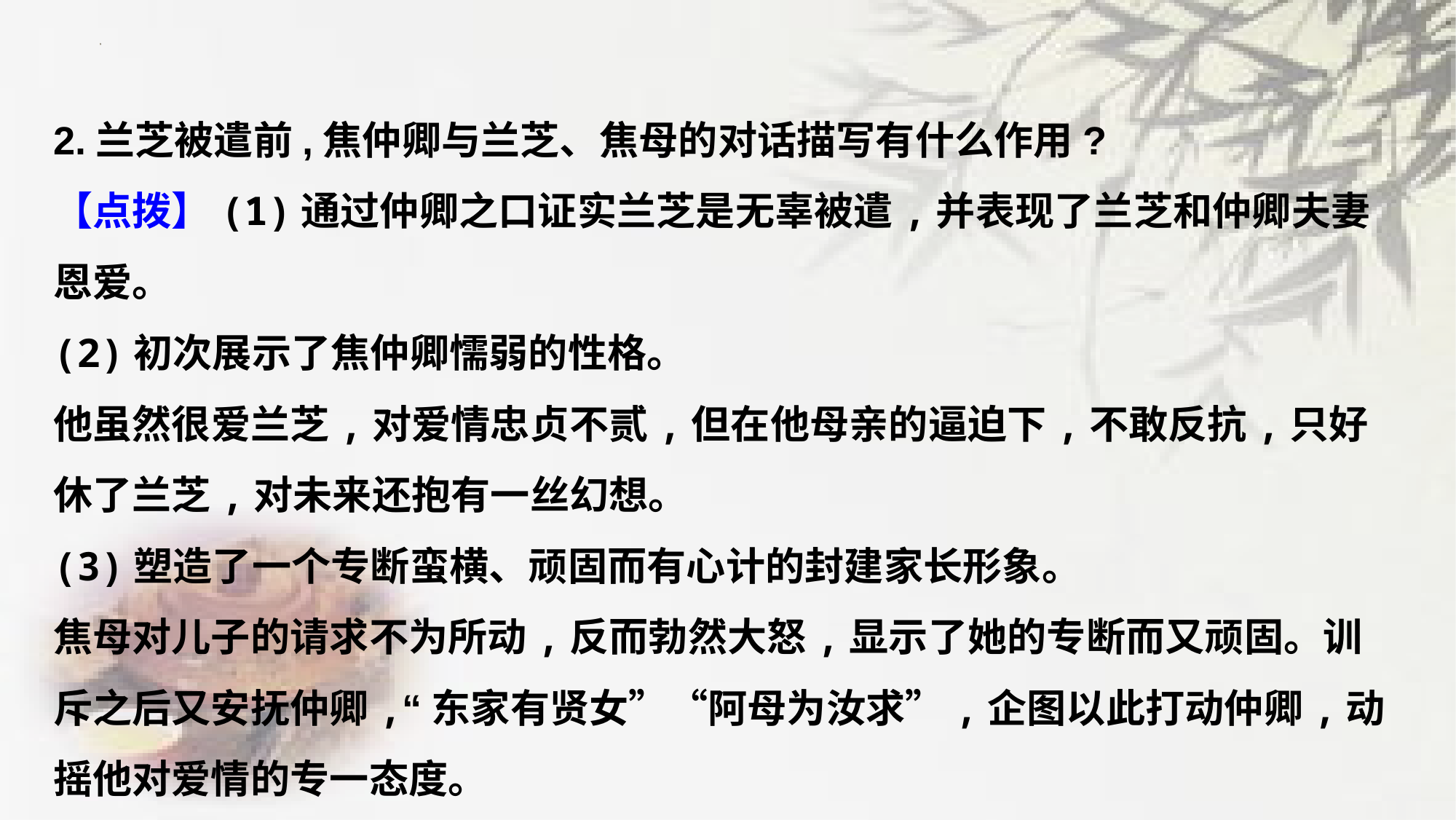

2.兰芝被遣前,焦仲卿与兰芝、焦母的对话描写有什么作用?
【点拨】(1)通过仲卿之口证实兰芝是无辜被遣,并表现了兰芝和仲卿夫妻恩爱。
(2)初次展示了焦仲卿懦弱的性格。
他虽然很爱兰芝,对爱情忠贞不贰,但在他母亲的逼迫下,不敢反抗,只好休了兰芝,对未来还抱有一丝幻想。
(3)塑造了一个专断蛮横、顽固而有心计的封建家长形象。
焦母对儿子的请求不为所动,反而勃然大怒,显示了她的专断而又顽固。训斥之后又安抚仲卿,“东家有贤女”“阿母为汝求”,企图以此打动仲卿,动摇他对爱情的专一态度。